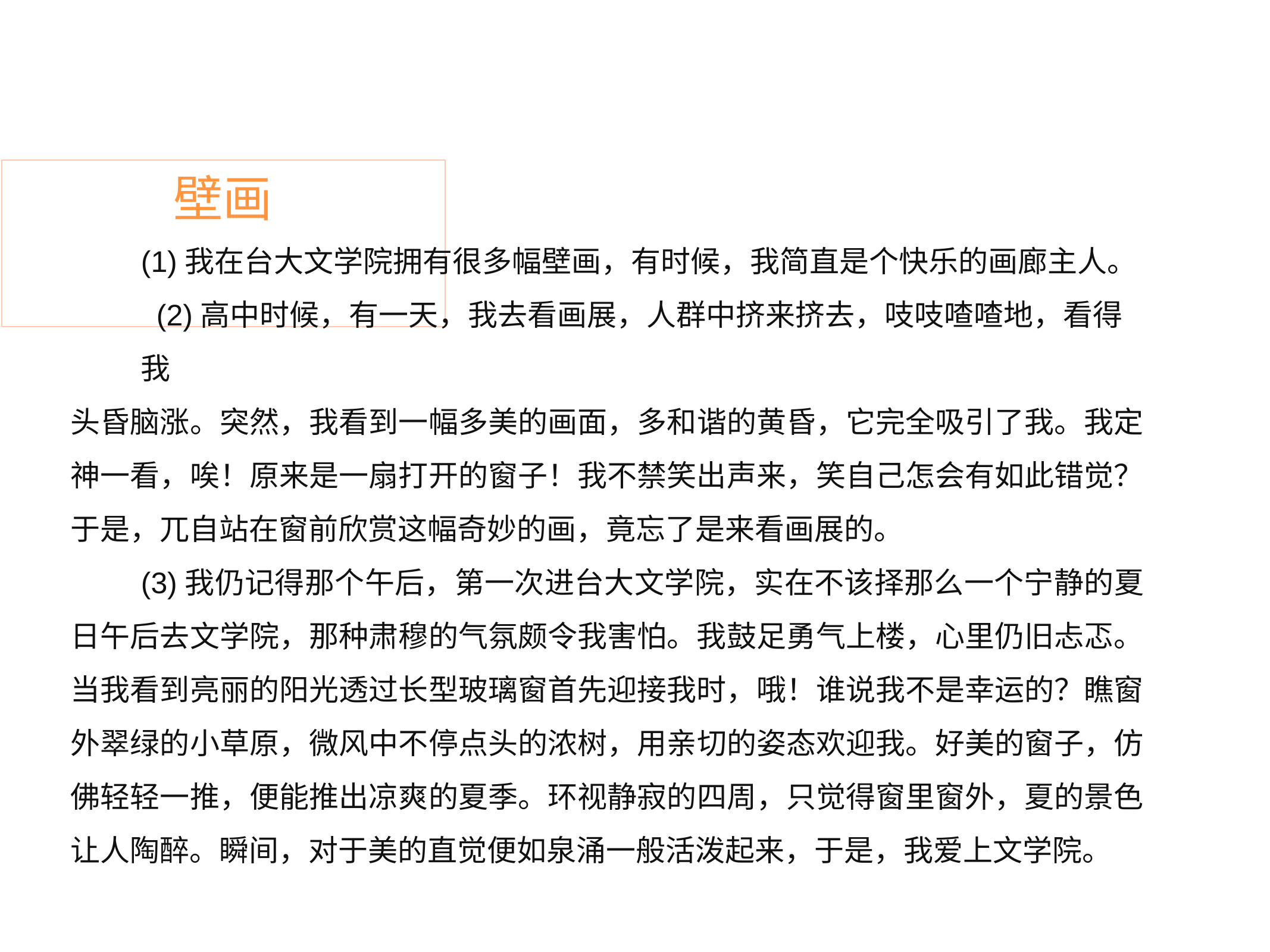

# 壁画
(1)我在台大文学院拥有很多幅壁画，有时候，我简直是个快乐的画廊主人。  (2)高中时候，有一天，我去看画展，人群中挤来挤去，吱吱喳喳地，看得我
头昏脑涨。突然，我看到一幅多美的画面，多和谐的黄昏，它完全吸引了我。我定 神一看，唉！原来是一扇打开的窗子！我不禁笑出声来，笑自己怎会有如此错觉？ 于是，兀自站在窗前欣赏这幅奇妙的画，竟忘了是来看画展的。
(3)我仍记得那个午后，第一次进台大文学院，实在不该择那么一个宁静的夏 日午后去文学院，那种肃穆的气氛颇令我害怕。我鼓足勇气上楼，心里仍旧忐忑。 当我看到亮丽的阳光透过长型玻璃窗首先迎接我时，哦！谁说我不是幸运的？瞧窗 外翠绿的小草原，微风中不停点头的浓树，用亲切的姿态欢迎我。好美的窗子，仿 佛轻轻一推，便能推出凉爽的夏季。环视静寂的四周，只觉得窗里窗外，夏的景色 让人陶醉。瞬间，对于美的直觉便如泉涌一般活泼起来，于是，我爱上文学院。